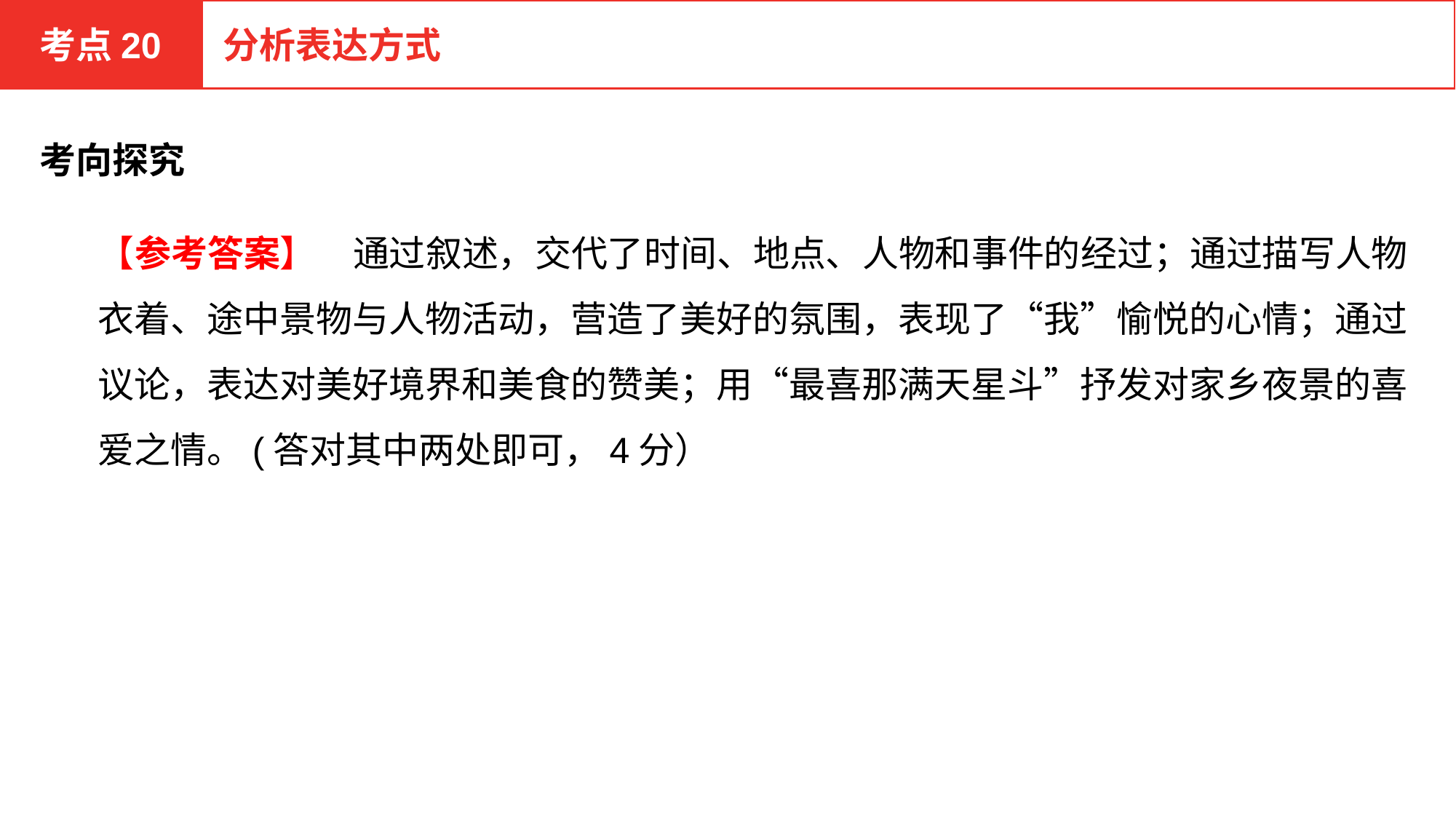

考点20
分析表达方式
考向探究

【参考答案】　通过叙述，交代了时间、地点、人物和事件的经过；通过描写人物衣着、途中景物与人物活动，营造了美好的氛围，表现了“我”愉悦的心情；通过议论，表达对美好境界和美食的赞美；用“最喜那满天星斗”抒发对家乡夜景的喜爱之情。(答对其中两处即可，4分）